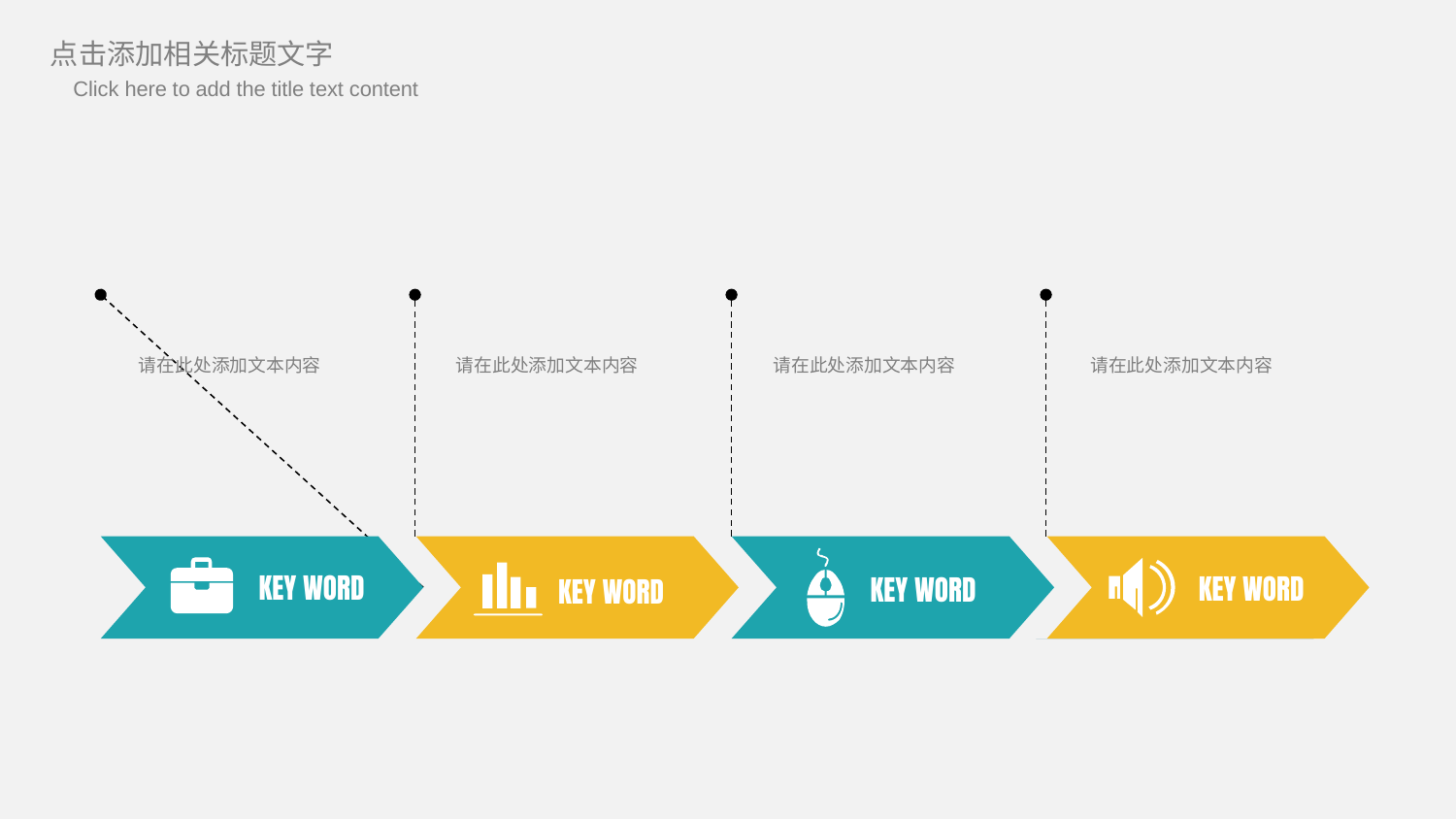

请在此处添加文本内容
请在此处添加文本内容
请在此处添加文本内容
请在此处添加文本内容

KEY WORD

KEY WORD

KEY WORD

KEY WORD